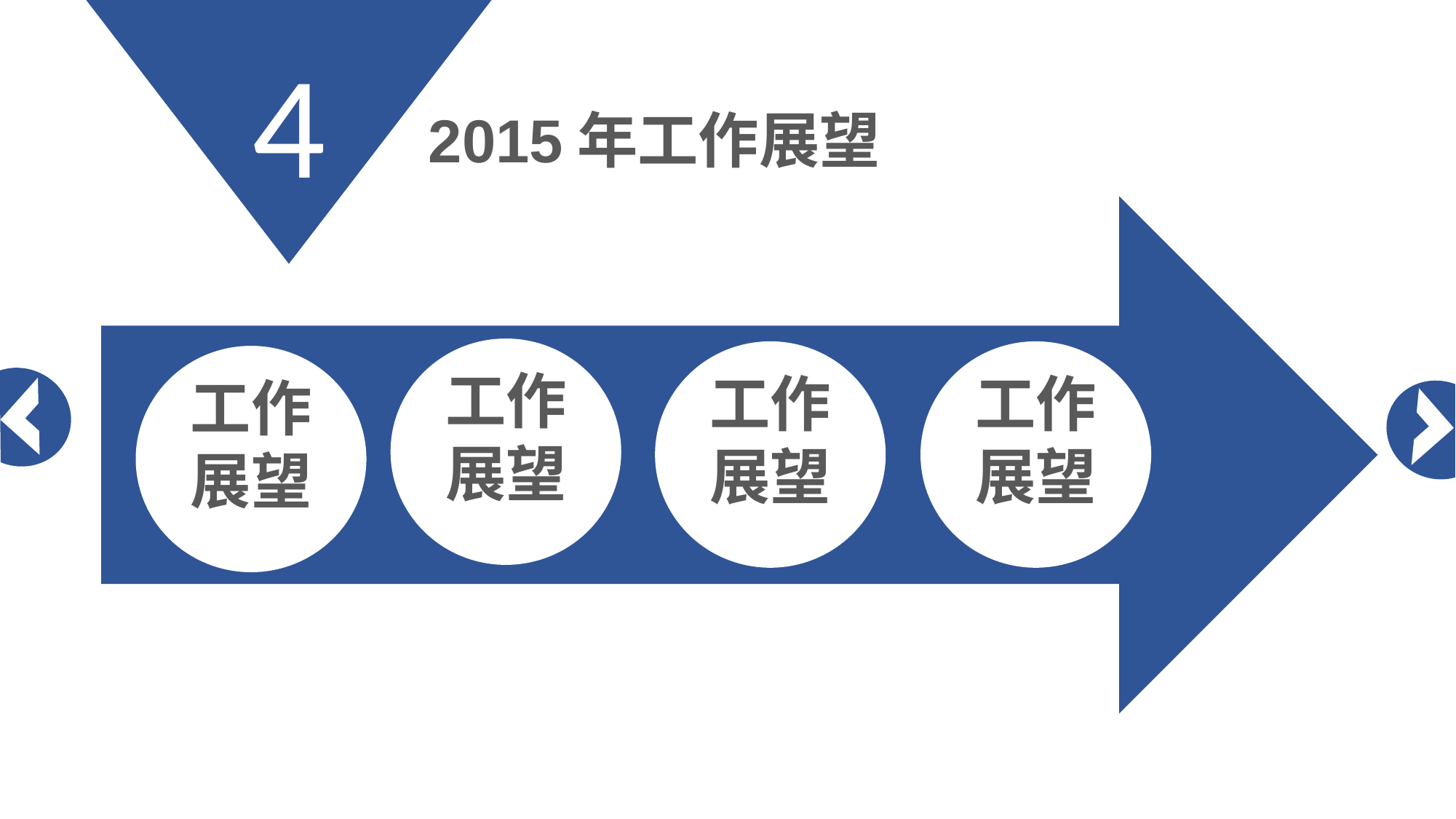

4
2015年工作展望

工作展望

工作展望

工作展望

工作展望

2015年工作展望